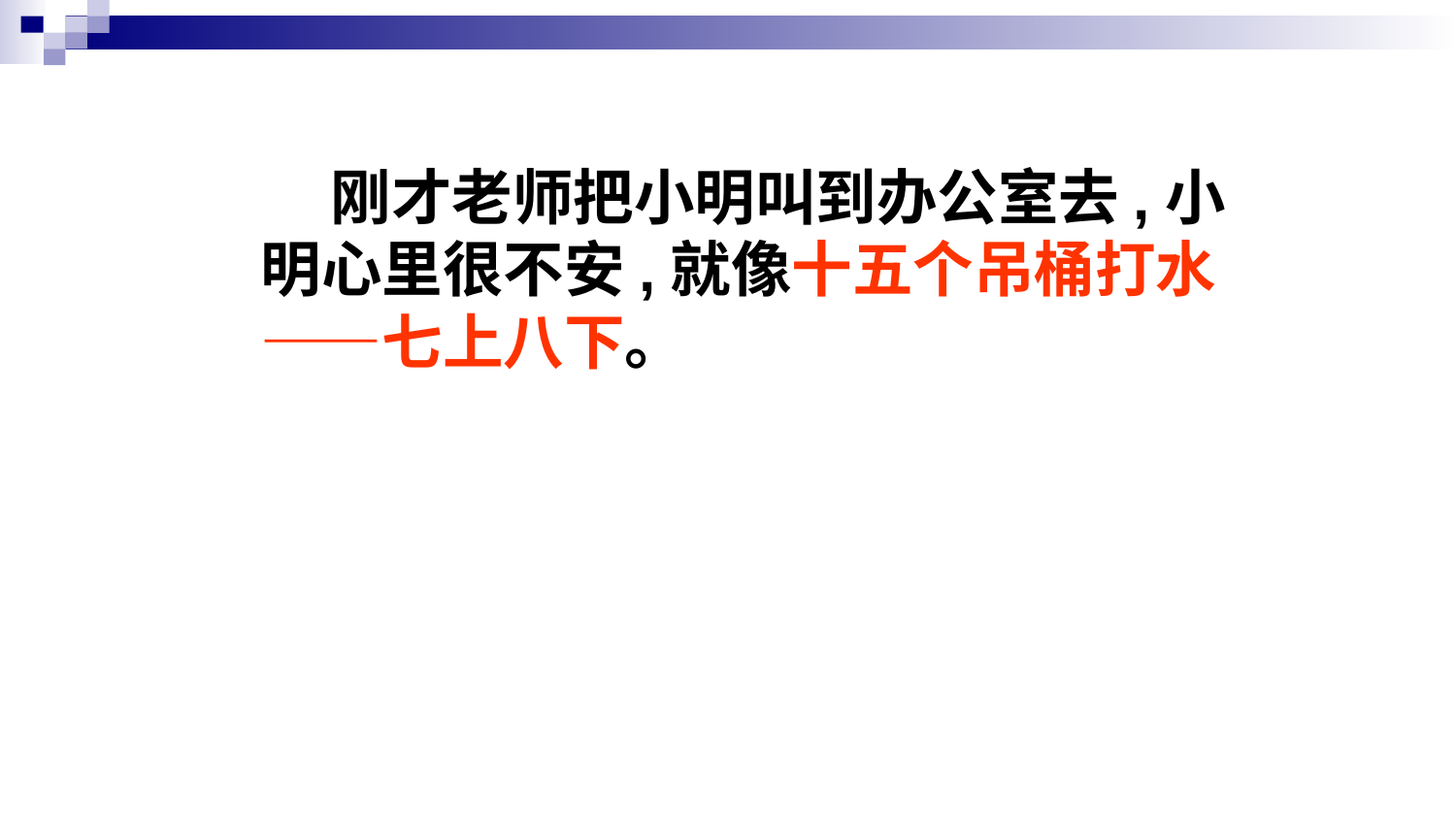

刚才老师把小明叫到办公室去,小明心里很不安,就像十五个吊桶打水——七上八下。